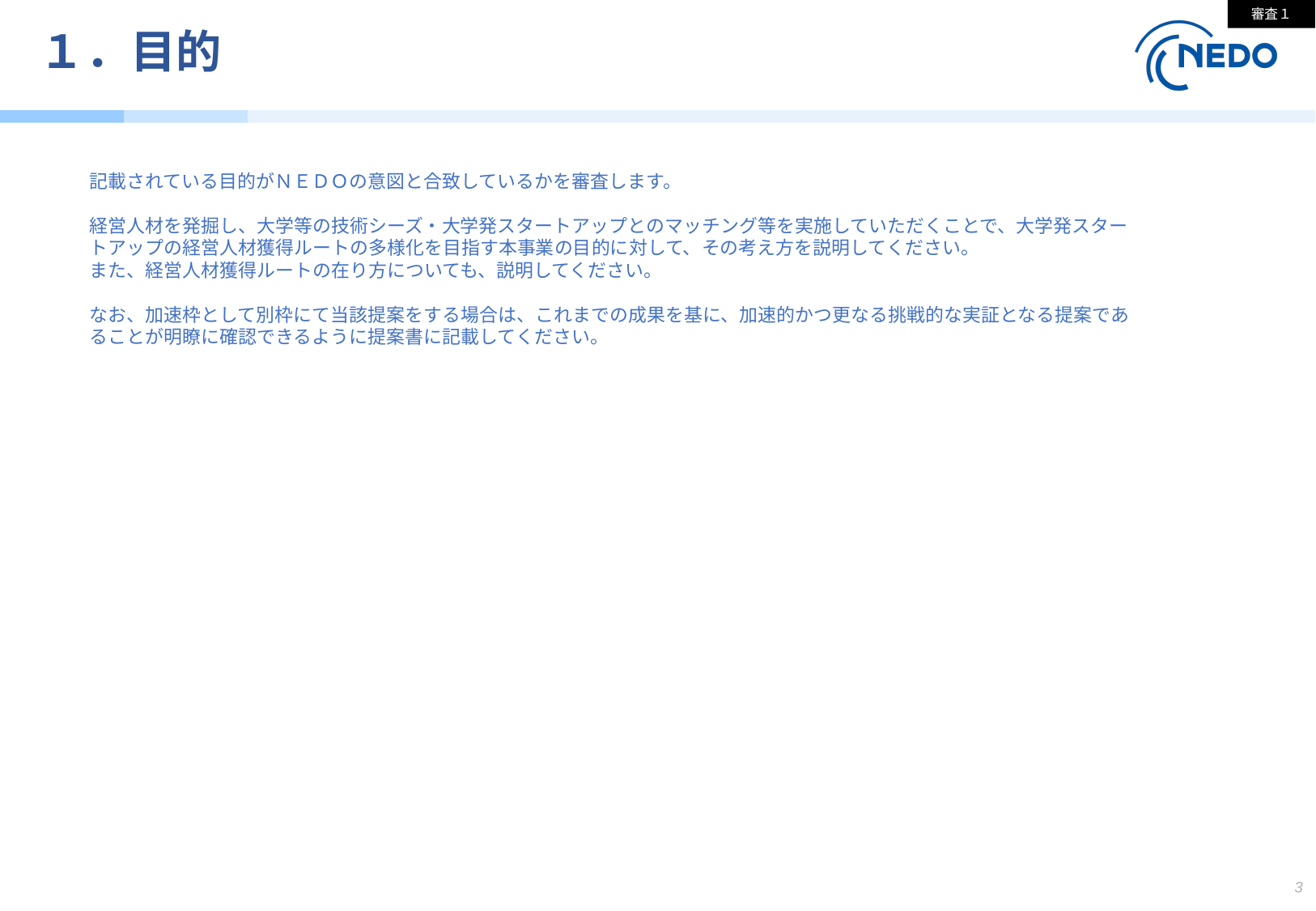

審査１
# １．目的
記載されている目的がＮＥＤＯの意図と合致しているかを審査します。

経営人材を発掘し、大学等の技術シーズ・大学発スタートアップとのマッチング等を実施していただくことで、大学発スタートアップの経営人材獲得ルートの多様化を目指す本事業の目的に対して、その考え方を説明してください。
また、経営人材獲得ルートの在り方についても、説明してください。

なお、加速枠として別枠にて当該提案をする場合は、これまでの成果を基に、加速的かつ更なる挑戦的な実証となる提案であることが明瞭に確認できるように提案書に記載してください。
3